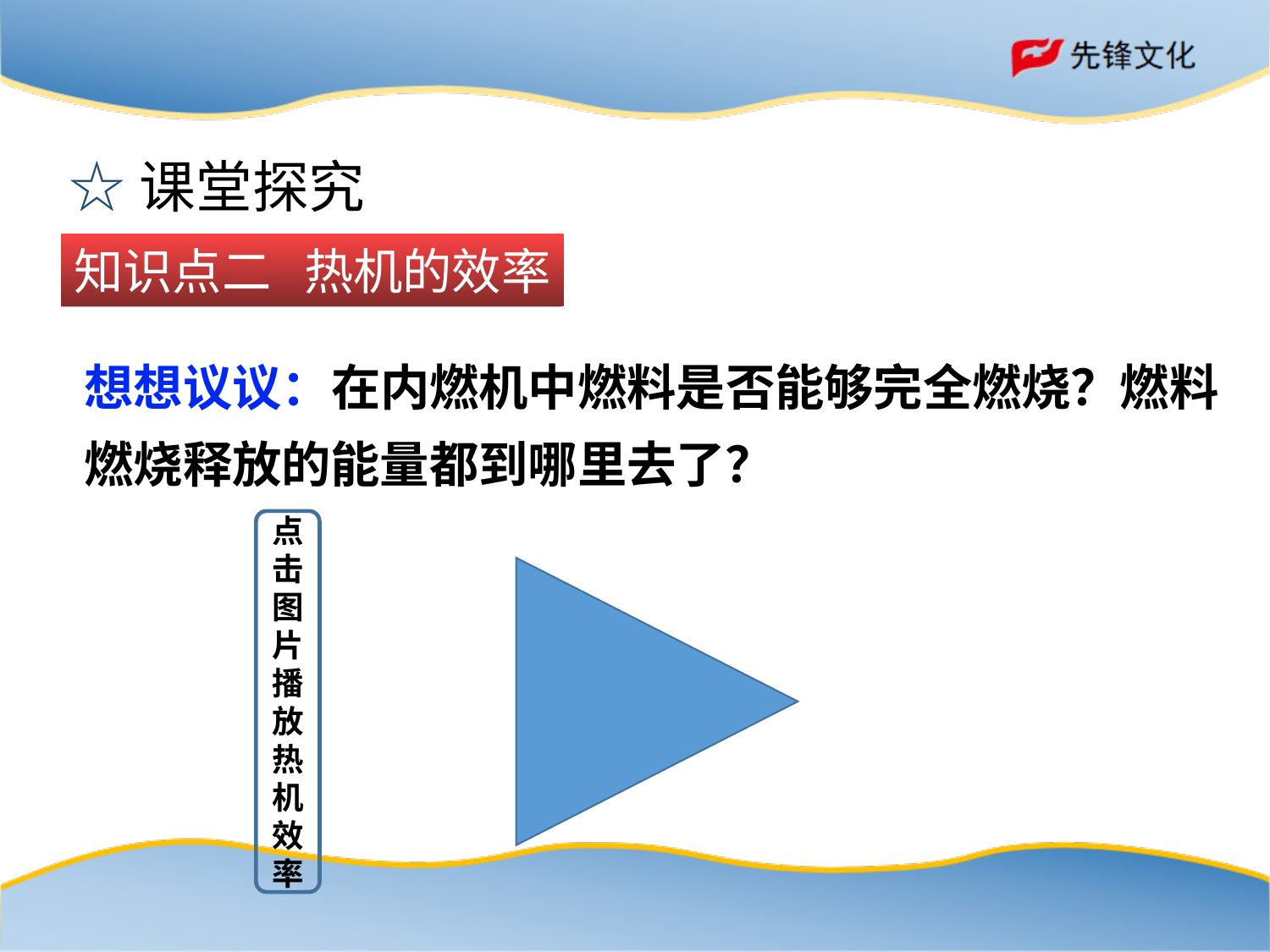

☆课堂探究
知识点二   热机的效率
想想议议：在内燃机中燃料是否能够完全燃烧？燃料燃烧释放的能量都到哪里去了？
点击图片播放热机效率